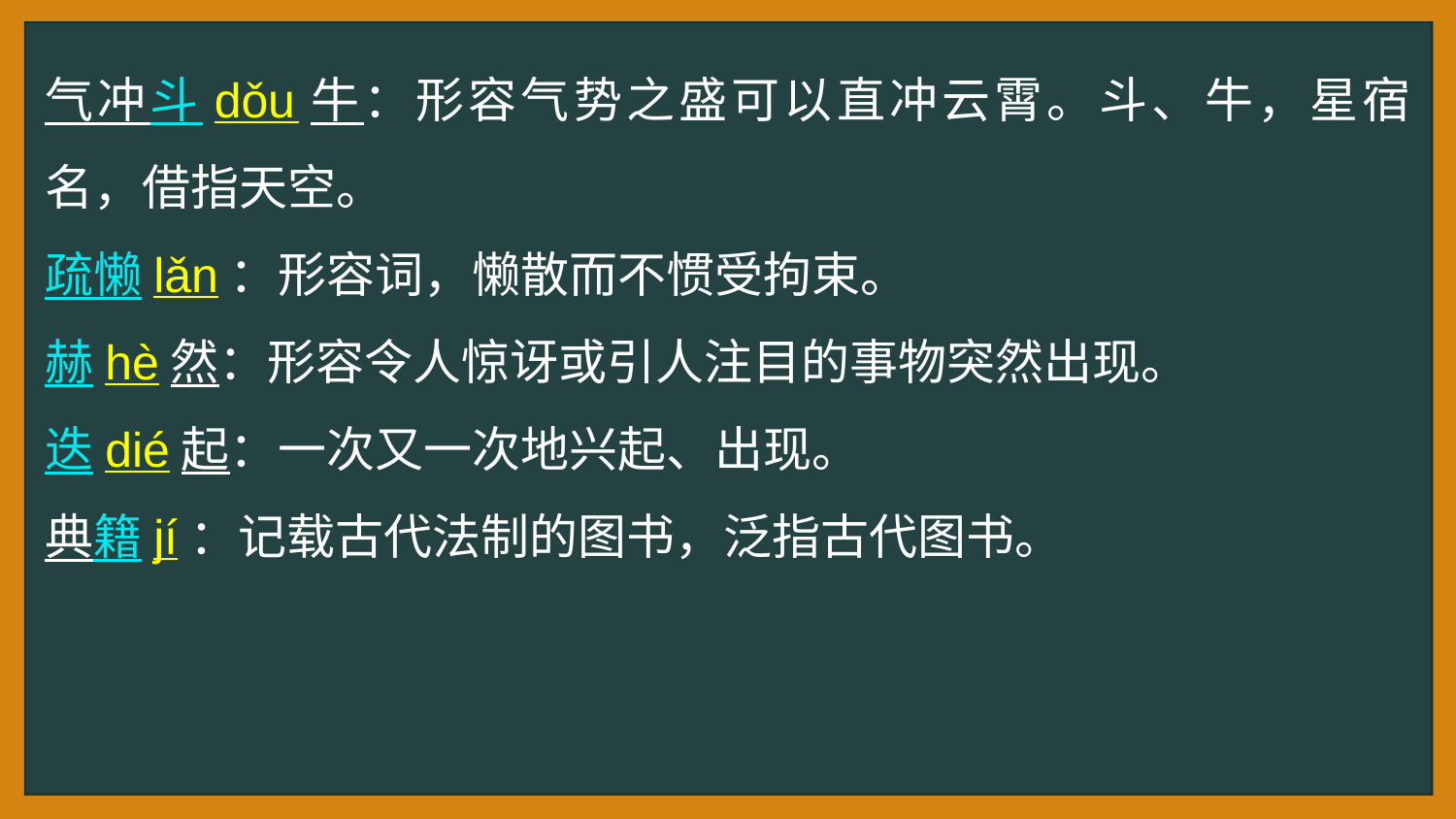

气冲斗dǒu牛：形容气势之盛可以直冲云霄。斗、牛，星宿名，借指天空。
疏懒lǎn：形容词，懒散而不惯受拘束。
赫hè然：形容令人惊讶或引人注目的事物突然出现。
迭dié起：一次又一次地兴起、出现。
典籍jí：记载古代法制的图书，泛指古代图书。